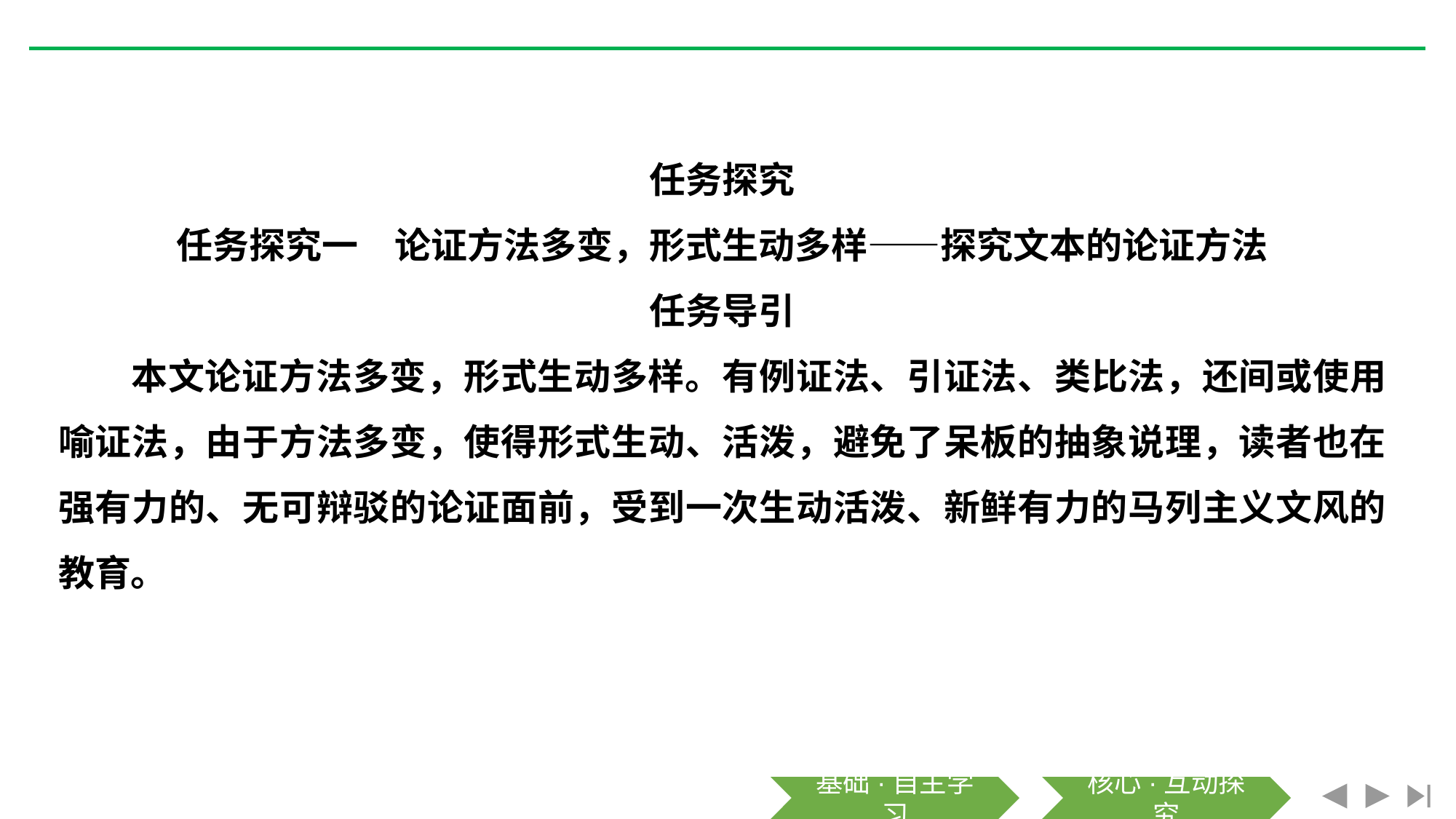

任务探究
任务探究一　论证方法多变，形式生动多样——探究文本的论证方法
任务导引
本文论证方法多变，形式生动多样。有例证法、引证法、类比法，还间或使用喻证法，由于方法多变，使得形式生动、活泼，避免了呆板的抽象说理，读者也在强有力的、无可辩驳的论证面前，受到一次生动活泼、新鲜有力的马列主义文风的教育。